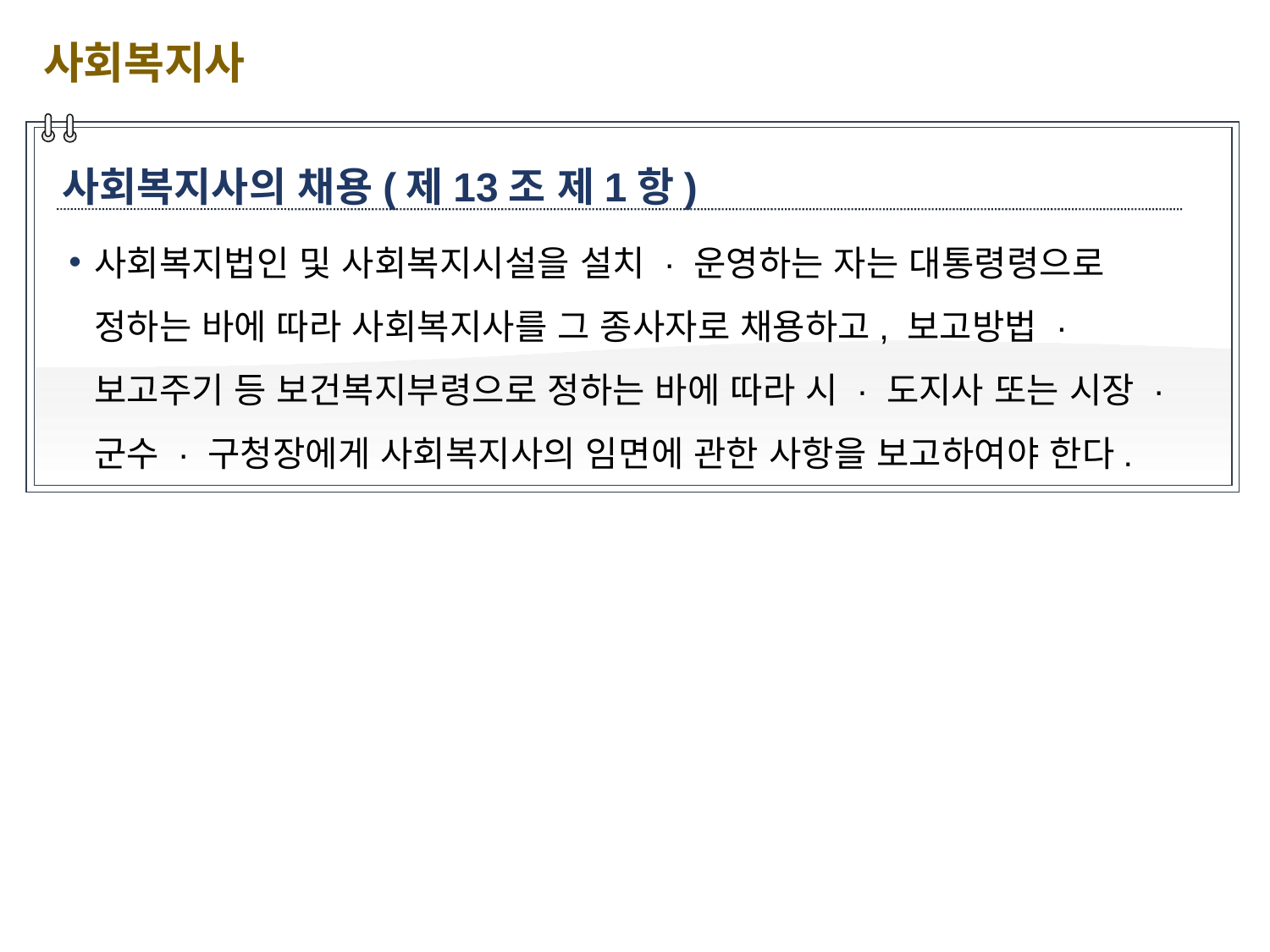

사회복지사

사회복지사의 채용(제13조 제1항)

사회복지법인 및 사회복지시설을 설치 · 운영하는 자는 대통령령으로 정하는 바에 따라 사회복지사를 그 종사자로 채용하고, 보고방법 · 보고주기 등 보건복지부령으로 정하는 바에 따라 시 · 도지사 또는 시장 · 군수 · 구청장에게 사회복지사의 임면에 관한 사항을 보고하여야 한다.